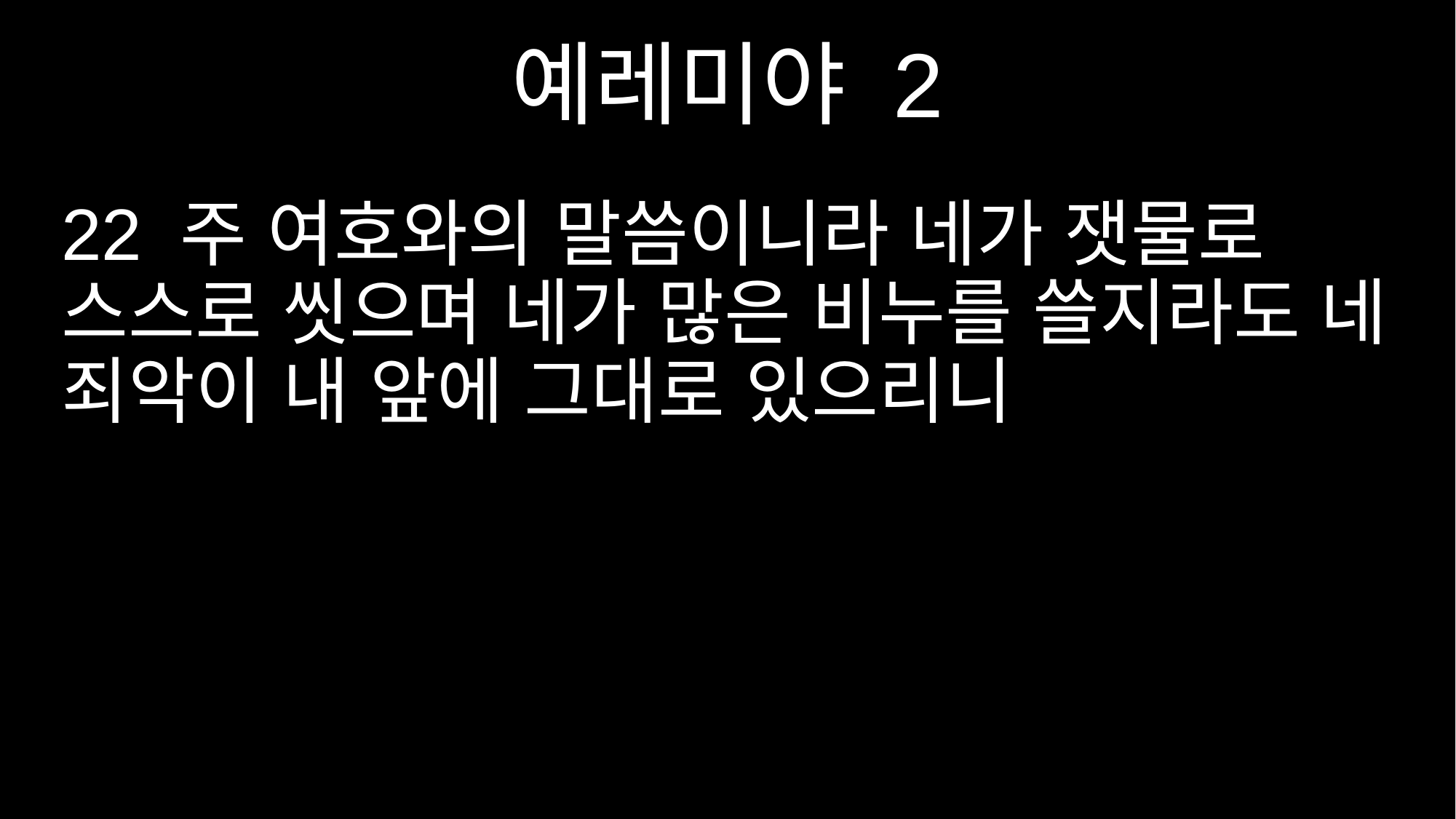

예레미야 2
22 주 여호와의 말씀이니라 네가 잿물로 스스로 씻으며 네가 많은 비누를 쓸지라도 네 죄악이 내 앞에 그대로 있으리니